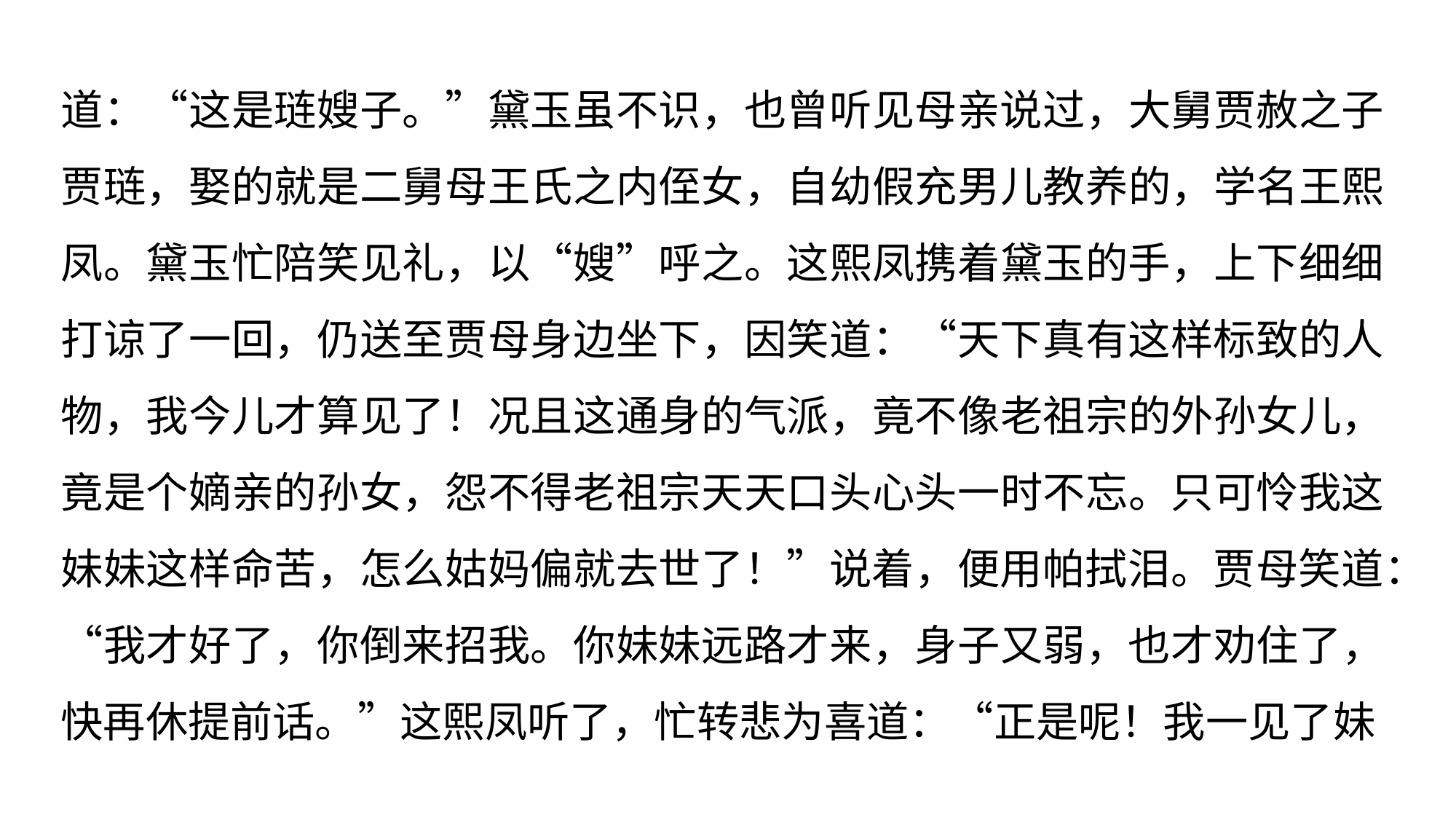

道：“这是琏嫂子。”黛玉虽不识，也曾听见母亲说过，大舅贾赦之子贾琏，娶的就是二舅母王氏之内侄女，自幼假充男儿教养的，学名王熙凤。黛玉忙陪笑见礼，以“嫂”呼之。这熙凤携着黛玉的手，上下细细打谅了一回，仍送至贾母身边坐下，因笑道：“天下真有这样标致的人物，我今儿才算见了！况且这通身的气派，竟不像老祖宗的外孙女儿，竟是个嫡亲的孙女，怨不得老祖宗天天口头心头一时不忘。只可怜我这妹妹这样命苦，怎么姑妈偏就去世了！”说着，便用帕拭泪。贾母笑道：“我才好了，你倒来招我。你妹妹远路才来，身子又弱，也才劝住了，快再休提前话。”这熙凤听了，忙转悲为喜道：“正是呢！我一见了妹